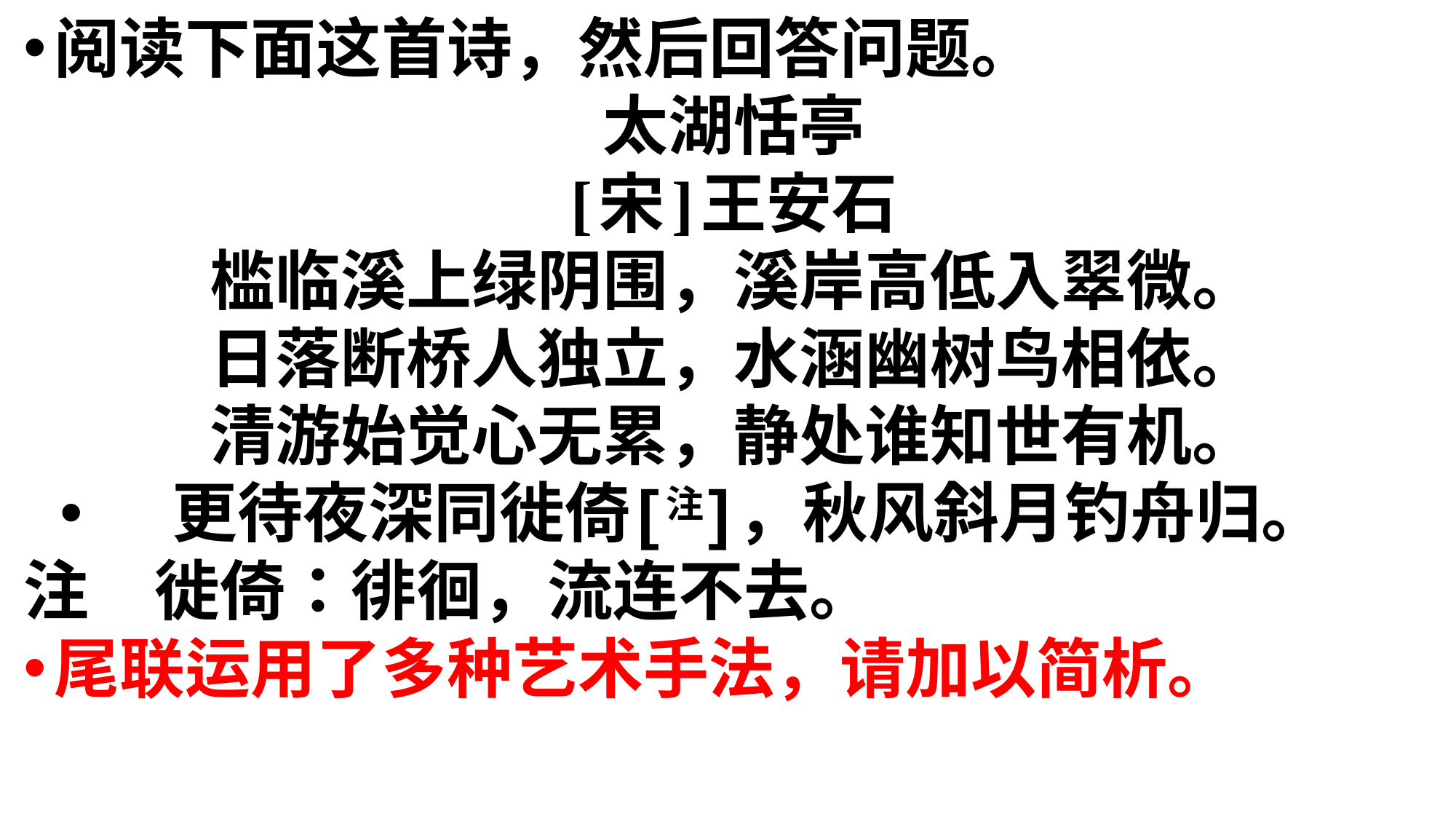

阅读下面这首诗，然后回答问题。
太湖恬亭
[宋]王安石
槛临溪上绿阴围，溪岸高低入翠微。
日落断桥人独立，水涵幽树鸟相依。
清游始觉心无累，静处谁知世有机。
更待夜深同徙倚[注]，秋风斜月钓舟归。
注　徙倚：徘徊，流连不去。
尾联运用了多种艺术手法，请加以简析。